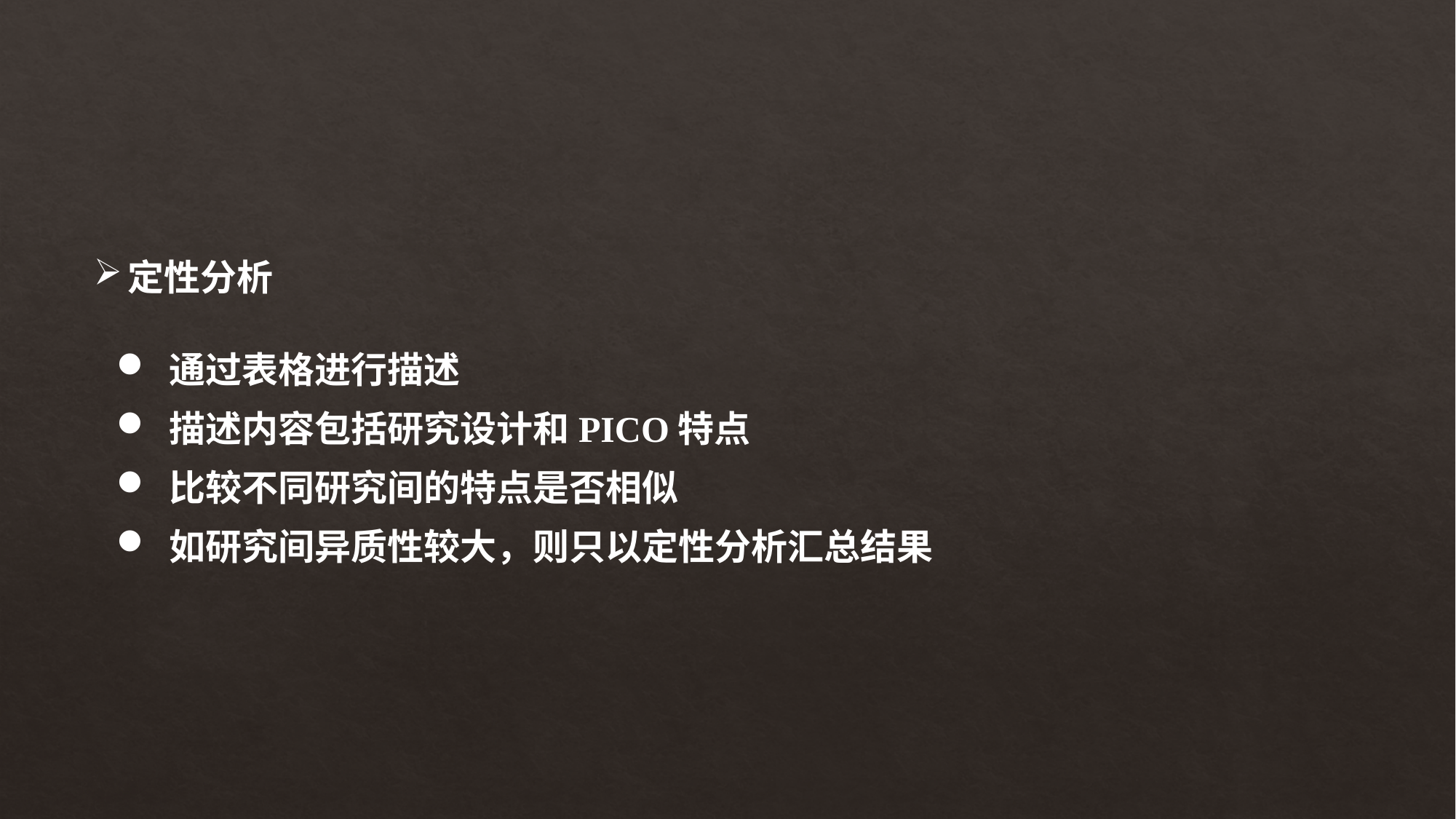

定性分析
 通过表格进行描述
 描述内容包括研究设计和PICO特点
 比较不同研究间的特点是否相似
 如研究间异质性较大，则只以定性分析汇总结果